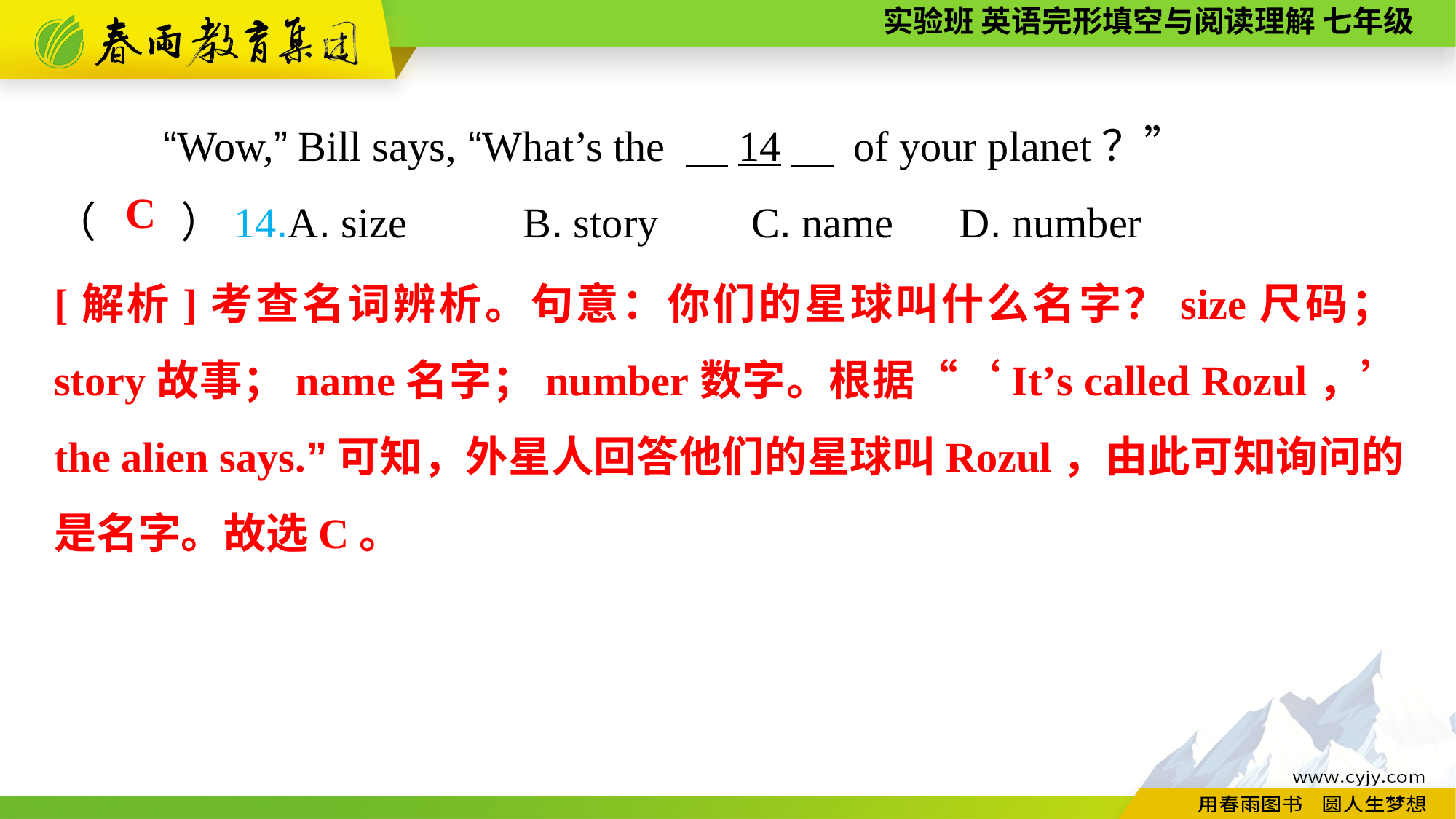

“Wow,” Bill says, “What’s the 　14　 of your planet？”
（　　）14.A. size           B. story	    C. name	   D. number
C
[解析]考查名词辨析。句意：你们的星球叫什么名字？size尺码；story故事；name名字；number数字。根据“‘It’s called Rozul，’ the alien says.”可知，外星人回答他们的星球叫Rozul，由此可知询问的是名字。故选C。